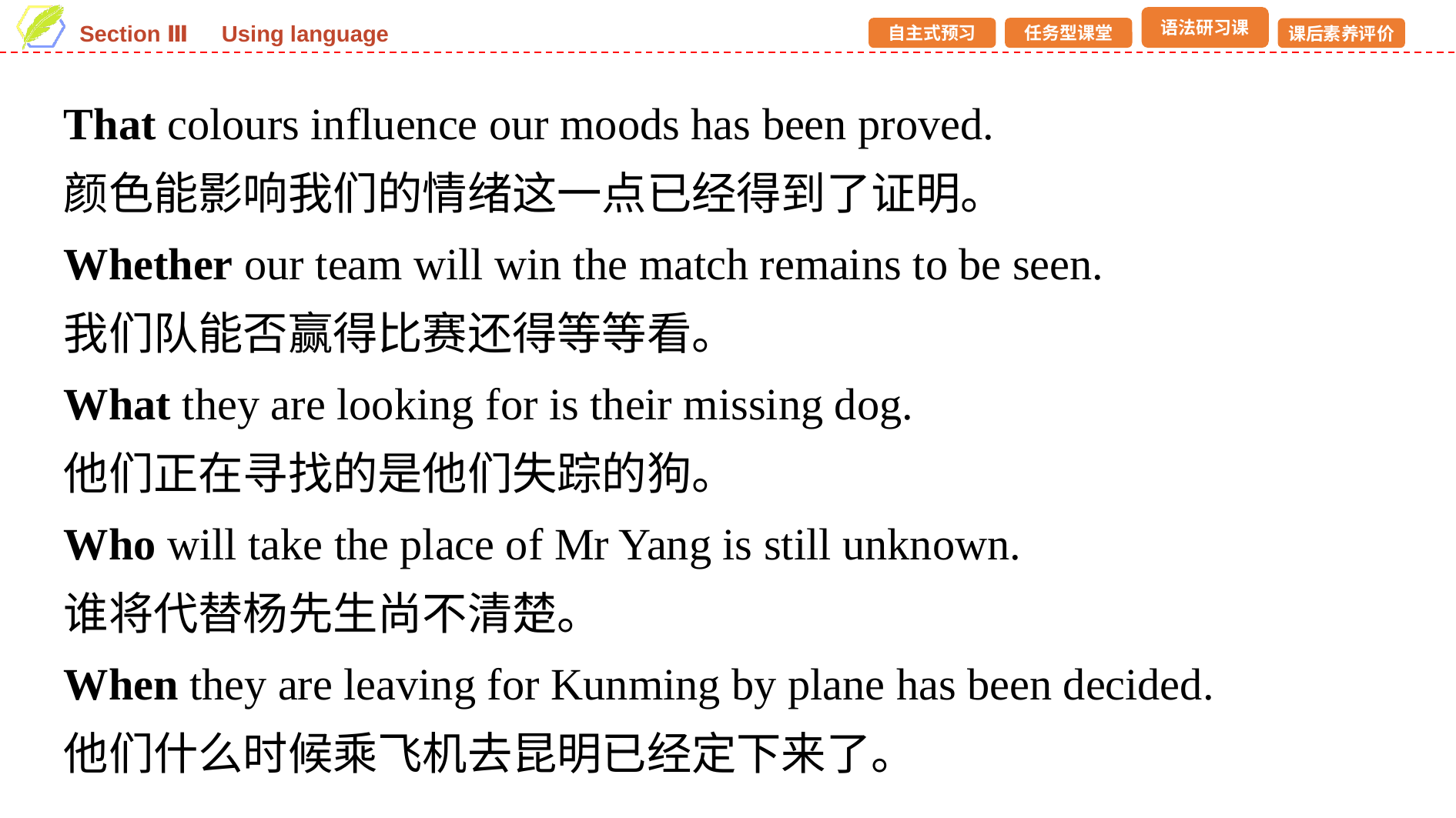

That colours influence our moods has been proved.
颜色能影响我们的情绪这一点已经得到了证明。
Whether our team will win the match remains to be seen.
我们队能否赢得比赛还得等等看。
What they are looking for is their missing dog.
他们正在寻找的是他们失踪的狗。
Who will take the place of Mr Yang is still unknown.
谁将代替杨先生尚不清楚。
When they are leaving for Kunming by plane has been decided.
他们什么时候乘飞机去昆明已经定下来了。